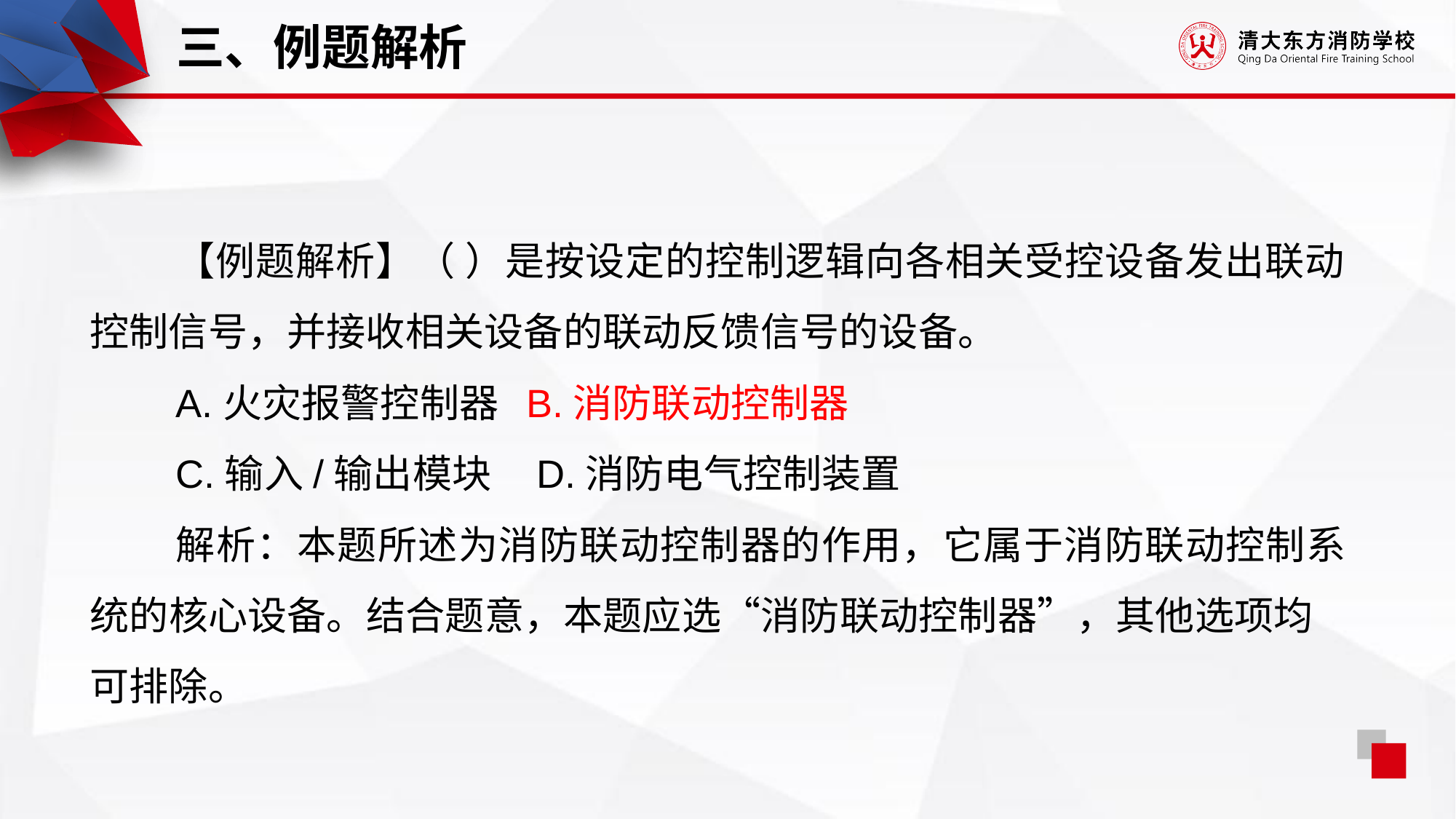

三、例题解析

【例题解析】（ ）是按设定的控制逻辑向各相关受控设备发出联动控制信号，并接收相关设备的联动反馈信号的设备。
A.火灾报警控制器  B.消防联动控制器
C.输入/输出模块    D.消防电气控制装置
解析：本题所述为消防联动控制器的作用，它属于消防联动控制系统的核心设备。结合题意，本题应选“消防联动控制器”，其他选项均可排除。